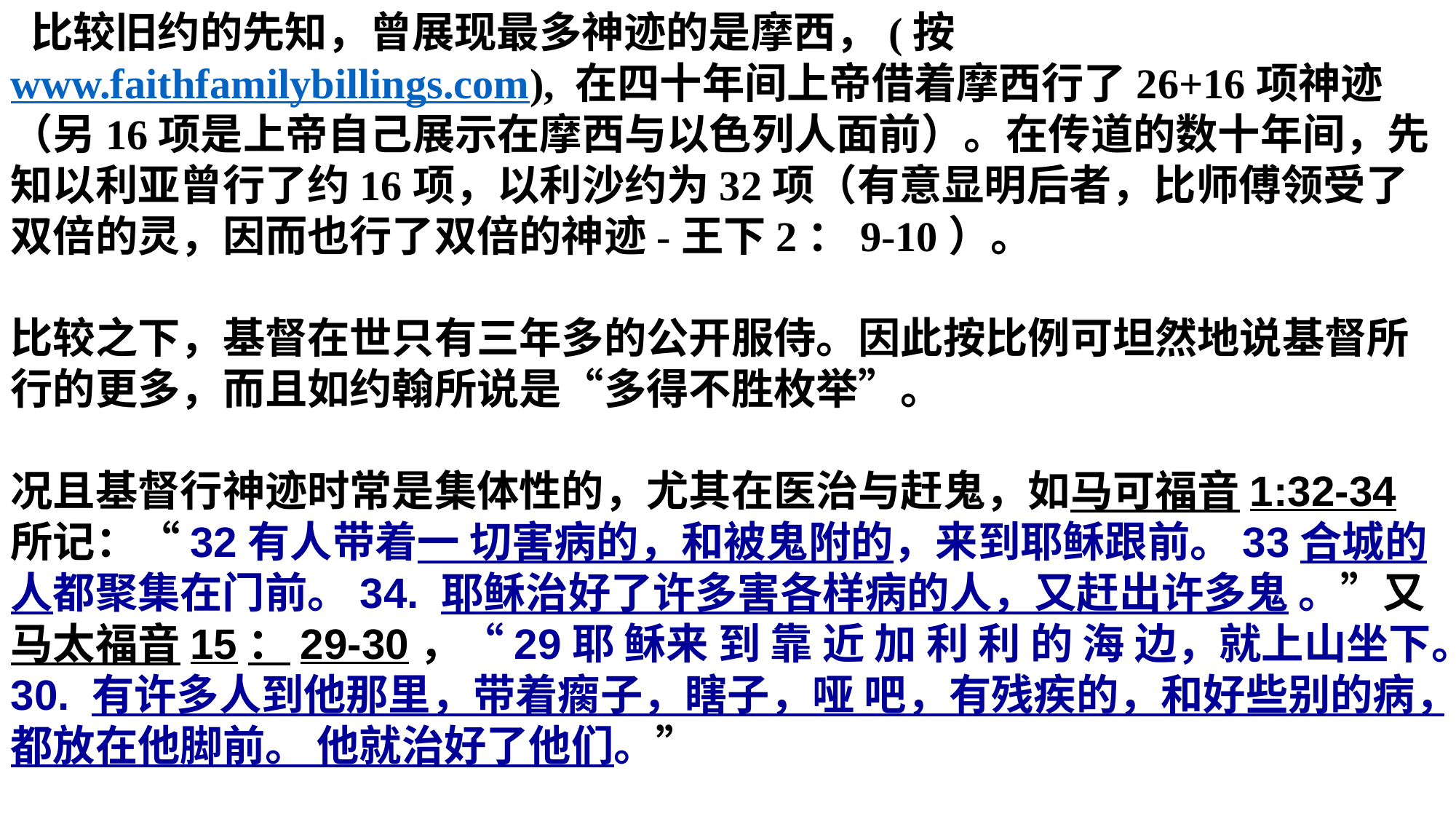

比较旧约的先知，曾展现最多神迹的是摩西，(按www.faithfamilybillings.com), 在四十年间上帝借着摩西行了26+16项神迹（另16项是上帝自己展示在摩西与以色列人面前）。在传道的数十年间，先知以利亚曾行了约16项，以利沙约为32项（有意显明后者，比师傅领受了双倍的灵，因而也行了双倍的神迹-王下2：9-10）。

比较之下，基督在世只有三年多的公开服侍。因此按比例可坦然地说基督所行的更多，而且如约翰所说是“多得不胜枚举”。

况且基督行神迹时常是集体性的，尤其在医治与赶鬼，如马可福音1:32-34所记：“32有人带着一 切害病的，和被鬼附的，来到耶稣跟前。33合城的人都聚集在门前。34. 耶稣治好了许多害各样病的人，又赶出许多鬼 。”又马太福音15：29-30，“29耶 稣来 到 靠 近 加 利 利 的 海 边，就上山坐下。30. 有许多人到他那里，带着瘸子，瞎子，哑 吧，有残疾的，和好些别的病，都放在他脚前。 他就治好了他们。”